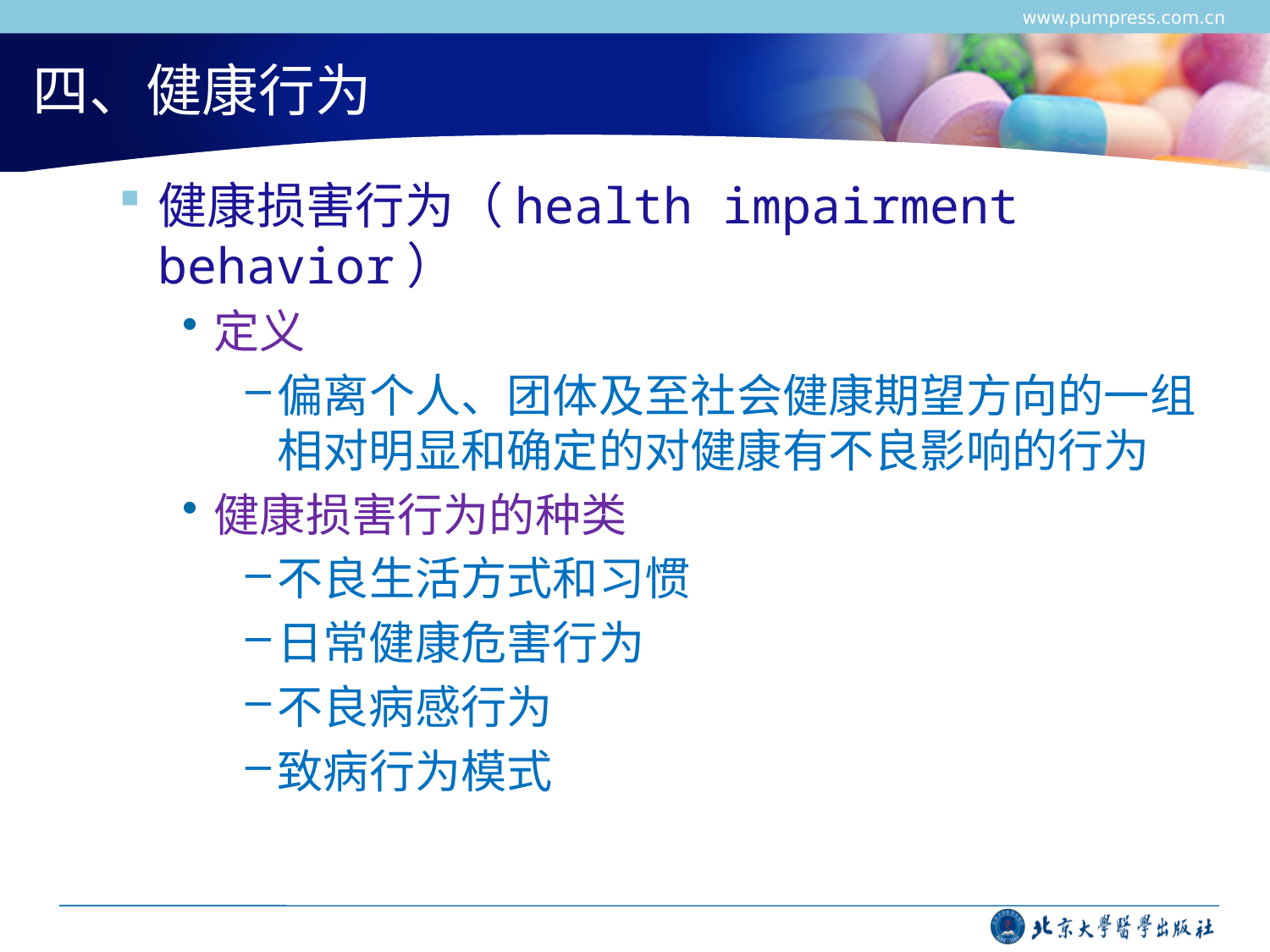

www.pumpress.com.cn
# 四、健康行为
健康损害行为（health impairment behavior）
定义
偏离个人、团体及至社会健康期望方向的一组相对明显和确定的对健康有不良影响的行为
健康损害行为的种类
不良生活方式和习惯
日常健康危害行为
不良病感行为
致病行为模式